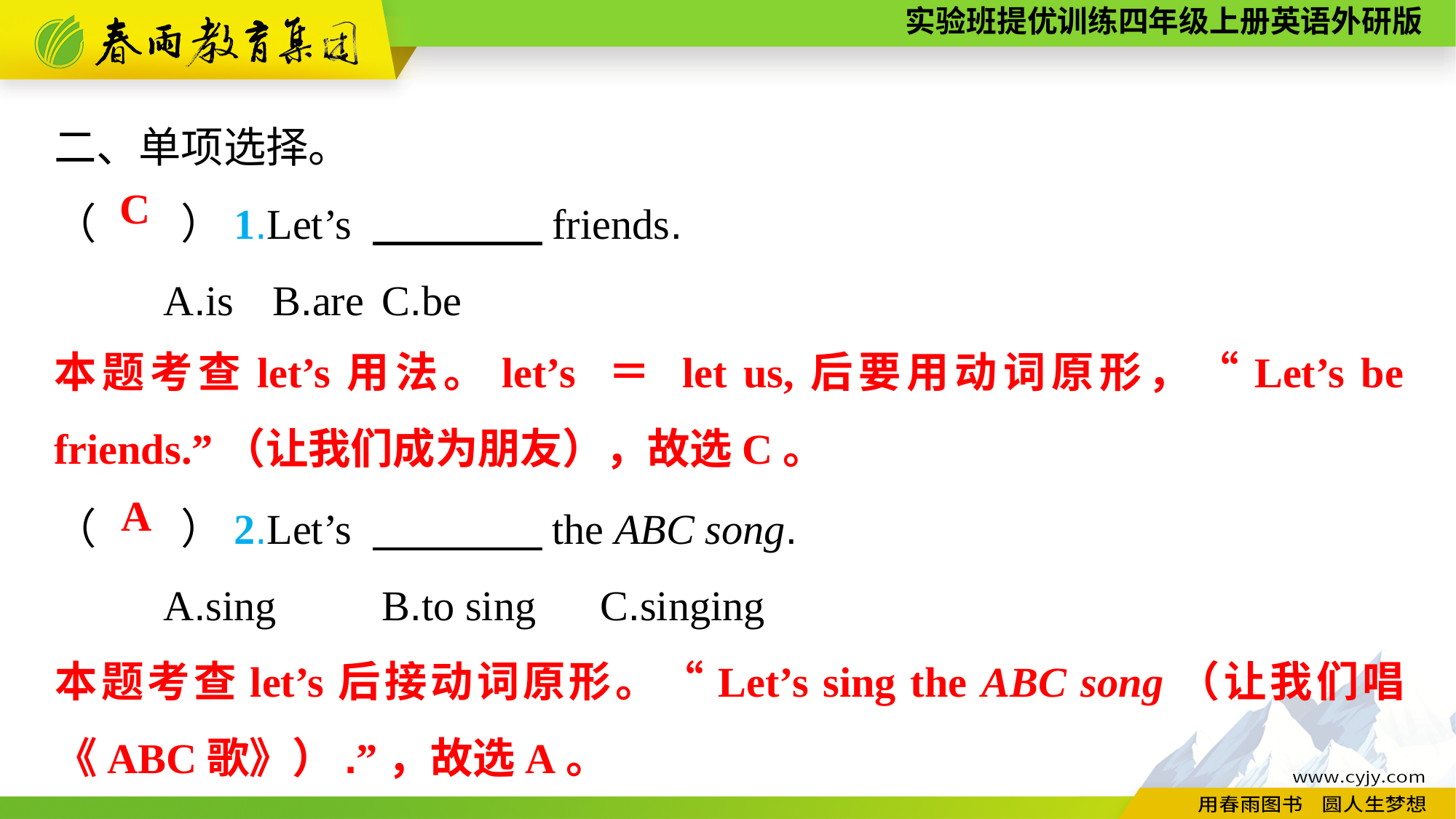

二、单项选择。
（　　）1.Let’s 　　　　friends.
	A.is	B.are	C.be

（　　）2.Let’s 　　　　the ABC song.
	A.sing	B.to sing	C.singing
C
本题考查let’s用法。let’s ＝ let us,后要用动词原形，“Let’s be friends.”（让我们成为朋友），故选C。
A
本题考查let’s后接动词原形。“Let’s sing the ABC song（让我们唱《ABC歌》）.”，故选A。